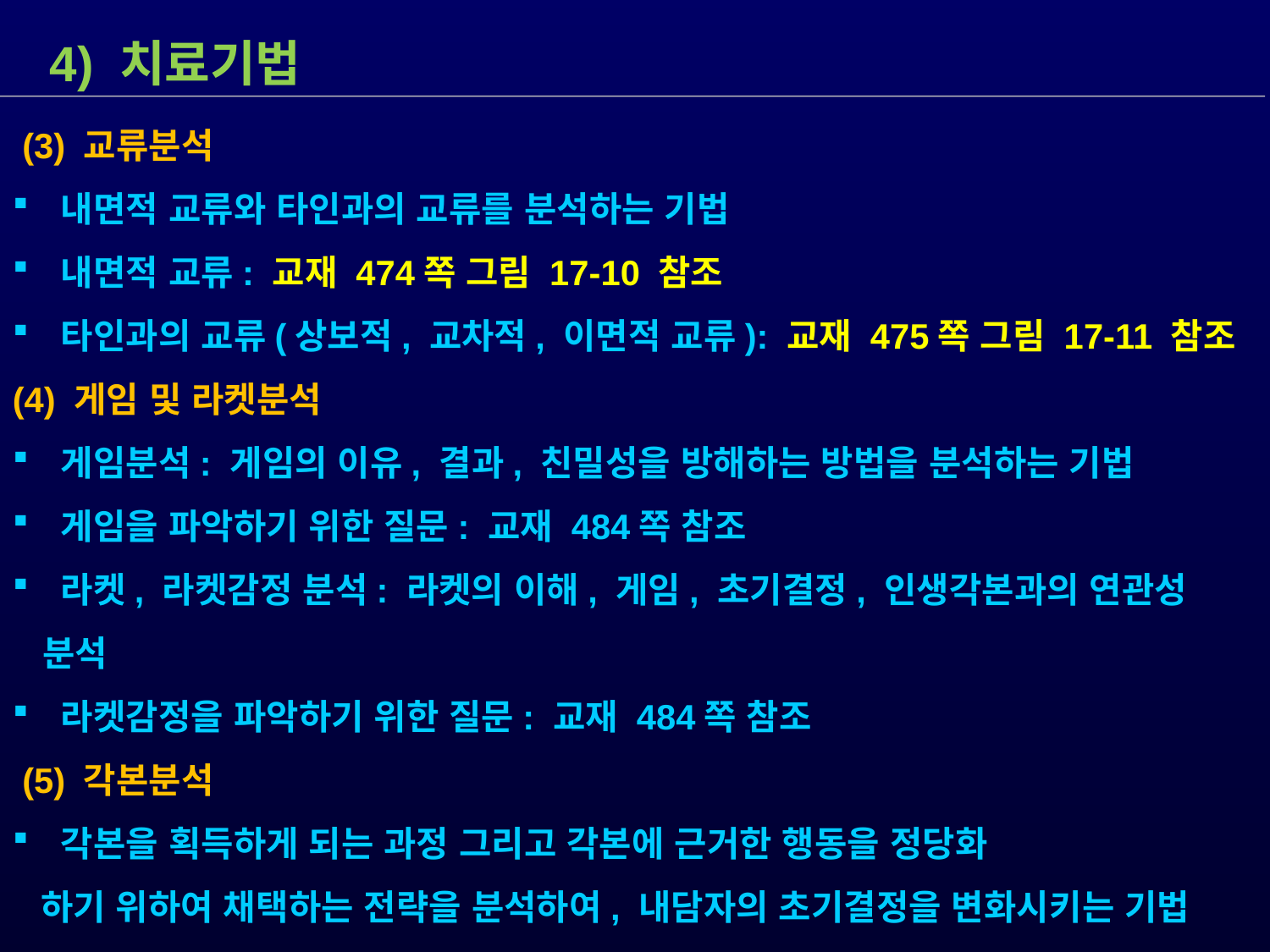

4) 치료기법
 (3) 교류분석
 내면적 교류와 타인과의 교류를 분석하는 기법
 내면적 교류: 교재 474쪽 그림 17-10 참조
 타인과의 교류(상보적, 교차적, 이면적 교류): 교재 475쪽 그림 17-11 참조
(4) 게임 및 라켓분석
 게임분석: 게임의 이유, 결과, 친밀성을 방해하는 방법을 분석하는 기법
 게임을 파악하기 위한 질문: 교재 484쪽 참조
 라켓, 라켓감정 분석: 라켓의 이해, 게임, 초기결정, 인생각본과의 연관성 분석
 라켓감정을 파악하기 위한 질문: 교재 484쪽 참조
 (5) 각본분석
 각본을 획득하게 되는 과정 그리고 각본에 근거한 행동을 정당화
  하기 위하여 채택하는 전략을 분석하여, 내담자의 초기결정을 변화시키는 기법
 각본분석의 과정:  교재 476쪽 참조